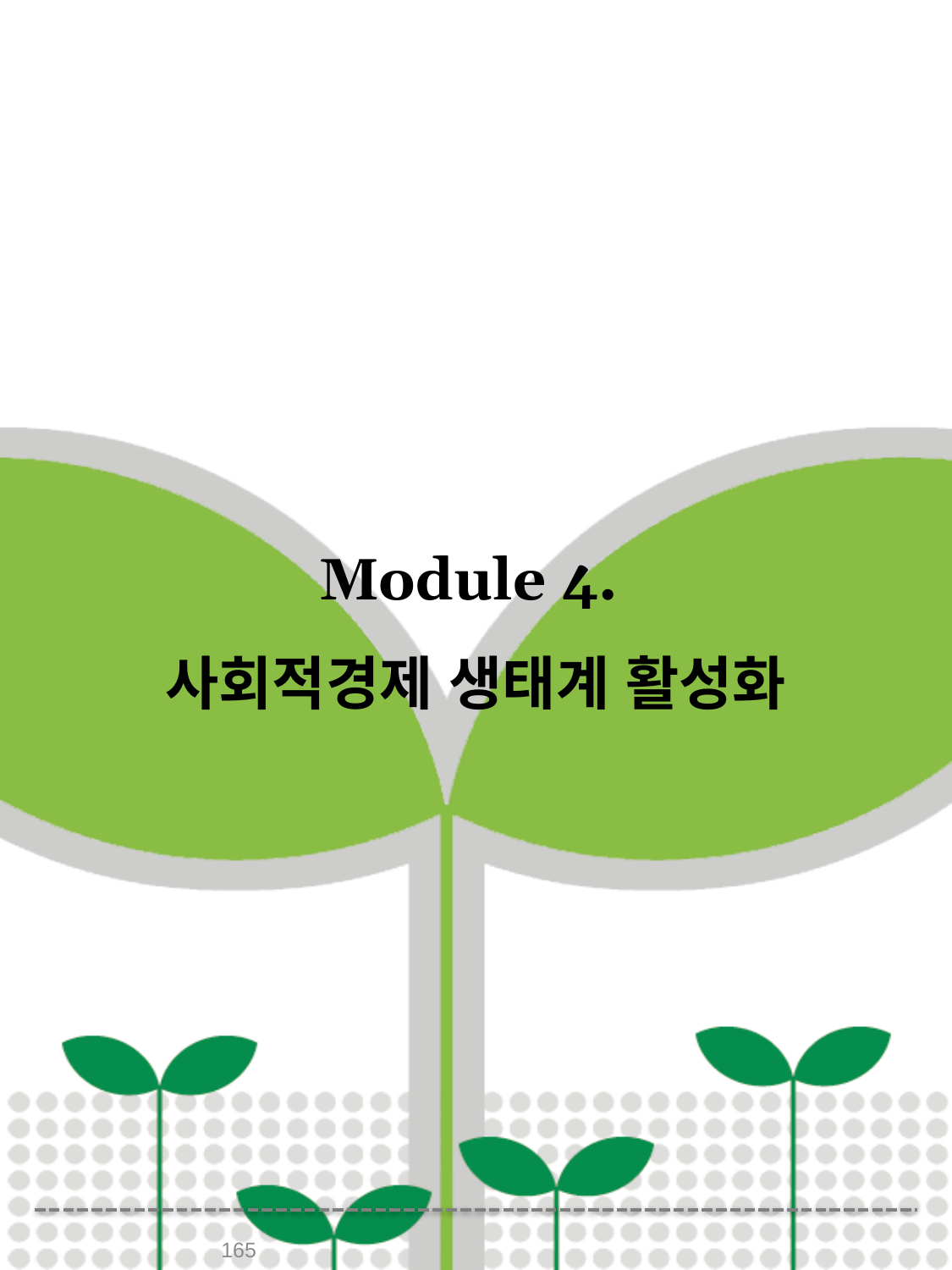

# Module 4. 사회적경제 생태계 활성화
165